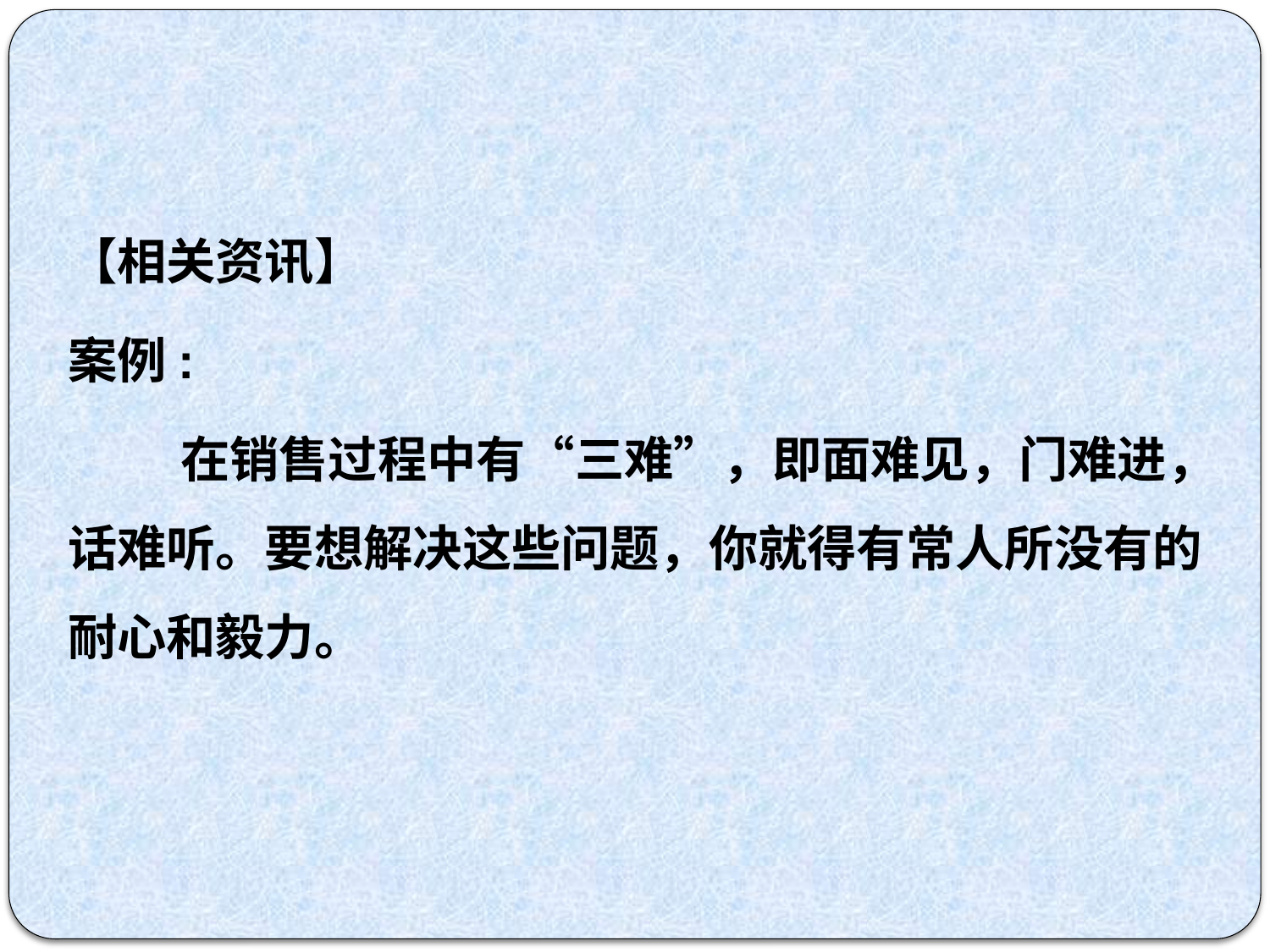

【相关资讯】
案例:
         在销售过程中有“三难”，即面难见，门难进，话难听。要想解决这些问题，你就得有常人所没有的耐心和毅力。